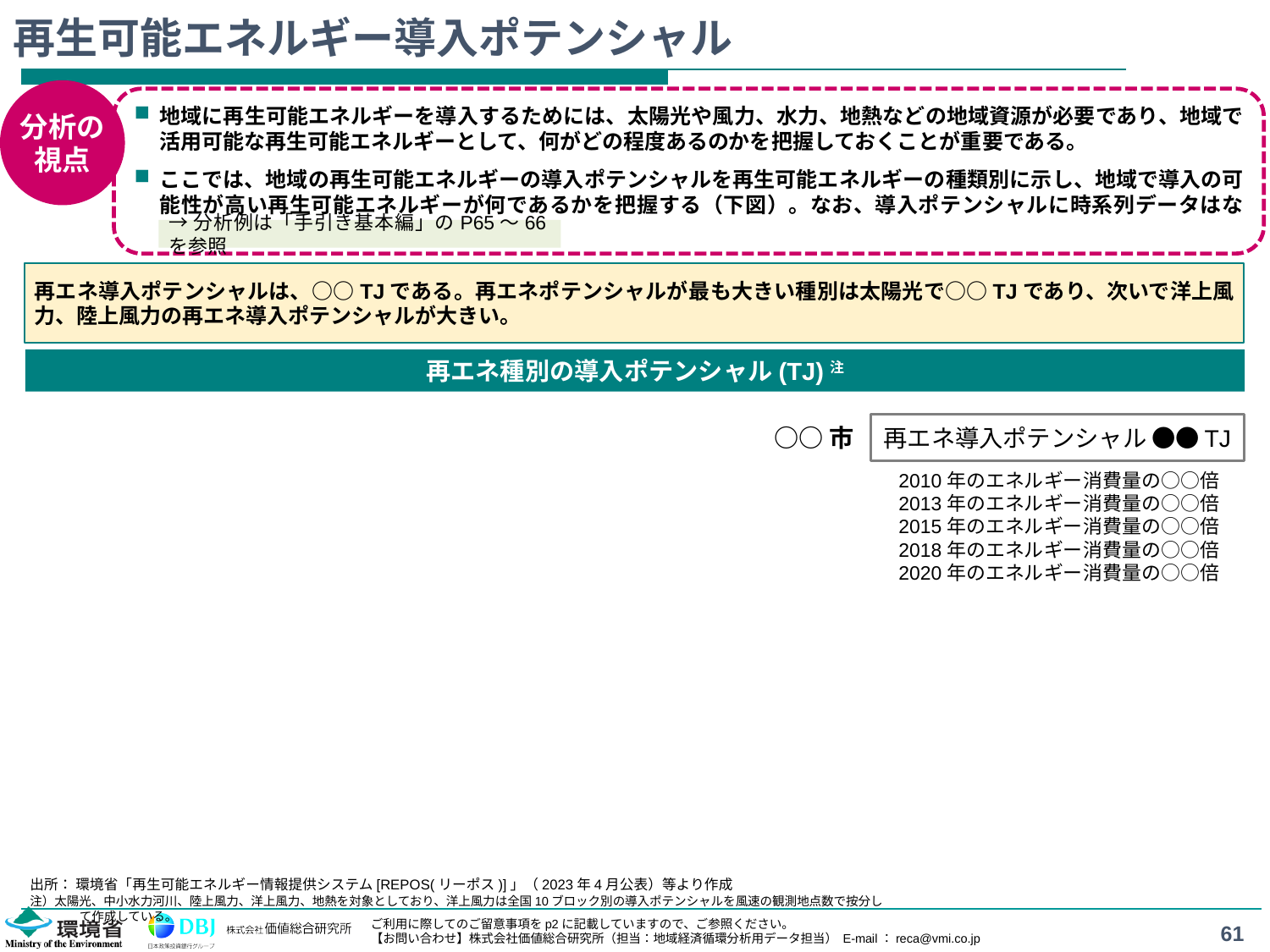

# 再生可能エネルギー導入ポテンシャル
分析の
視点
地域に再生可能エネルギーを導入するためには、太陽光や風力、水力、地熱などの地域資源が必要であり、地域で活用可能な再生可能エネルギーとして、何がどの程度あるのかを把握しておくことが重要である。
ここでは、地域の再生可能エネルギーの導入ポテンシャルを再生可能エネルギーの種類別に示し、地域で導入の可能性が高い再生可能エネルギーが何であるかを把握する（下図）。なお、導入ポテンシャルに時系列データはない。
→分析例は「手引き基本編」のP65～66を参照
再エネ導入ポテンシャルは、○○TJである。再エネポテンシャルが最も大きい種別は太陽光で○○TJであり、次いで洋上風力、陸上風力の再エネ導入ポテンシャルが大きい。
再エネ種別の導入ポテンシャル(TJ)注
再エネ導入ポテンシャル ●●TJ
○○市
2010年のエネルギー消費量の○○倍
2013年のエネルギー消費量の○○倍
2015年のエネルギー消費量の○○倍
2018年のエネルギー消費量の○○倍
2020年のエネルギー消費量の○○倍
出所： 環境省「再生可能エネルギー情報提供システム[REPOS(リーポス)]」（2023年4月公表）等より作成
注）太陽光、中小水力河川、陸上風力、洋上風力、地熱を対象としており、洋上風力は全国10ブロック別の導入ポテンシャルを風速の観測地点数で按分して作成している。
61